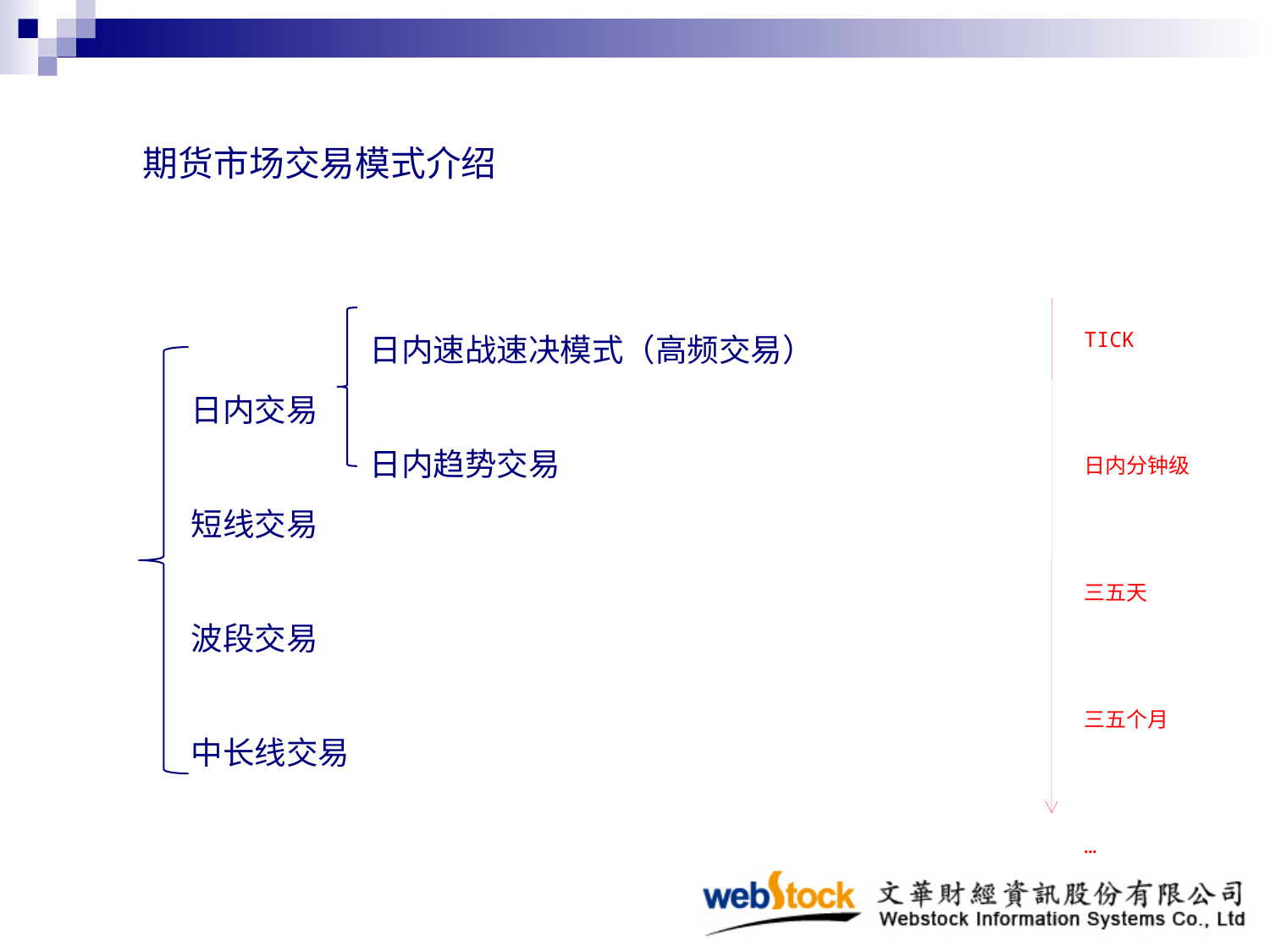

期货市场交易模式介绍
TICK
日内分钟级
三五天
三五个月
…
日内速战速决模式（高频交易）
日内趋势交易
日内交易
短线交易
波段交易
中长线交易